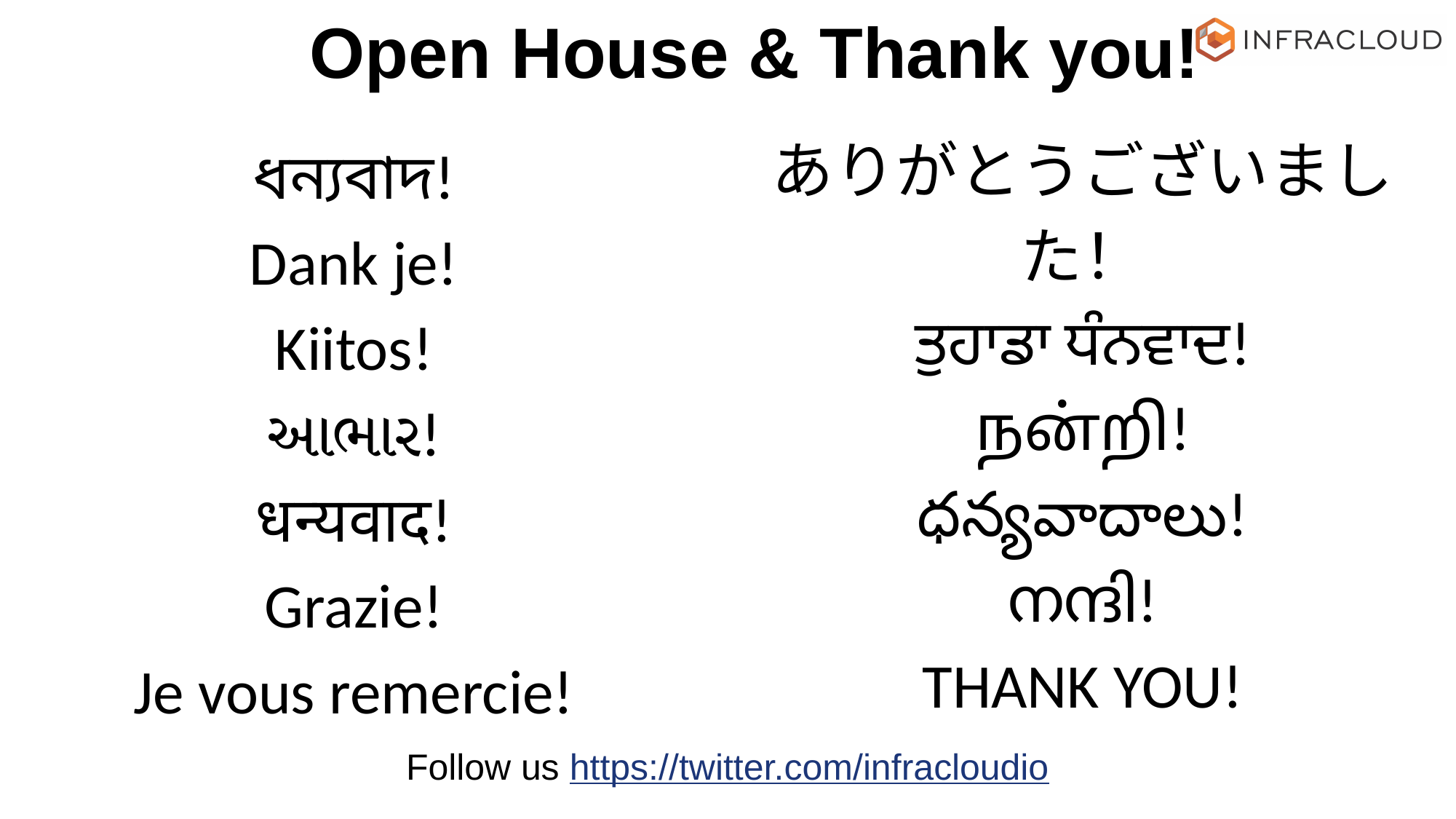

Open House & Thank you!

ありがとうございました！
ਤੁਹਾਡਾ ਧੰਨਵਾਦ!
நன்றி!
ధన్యవాదాలు!
നന്ദി!
THANK YOU!

ধন্যবাদ!
Dank je!
Kiitos!
આભાર!
धन्यवाद!
Grazie!
Je vous remercie!
Follow us https://twitter.com/infracloudio